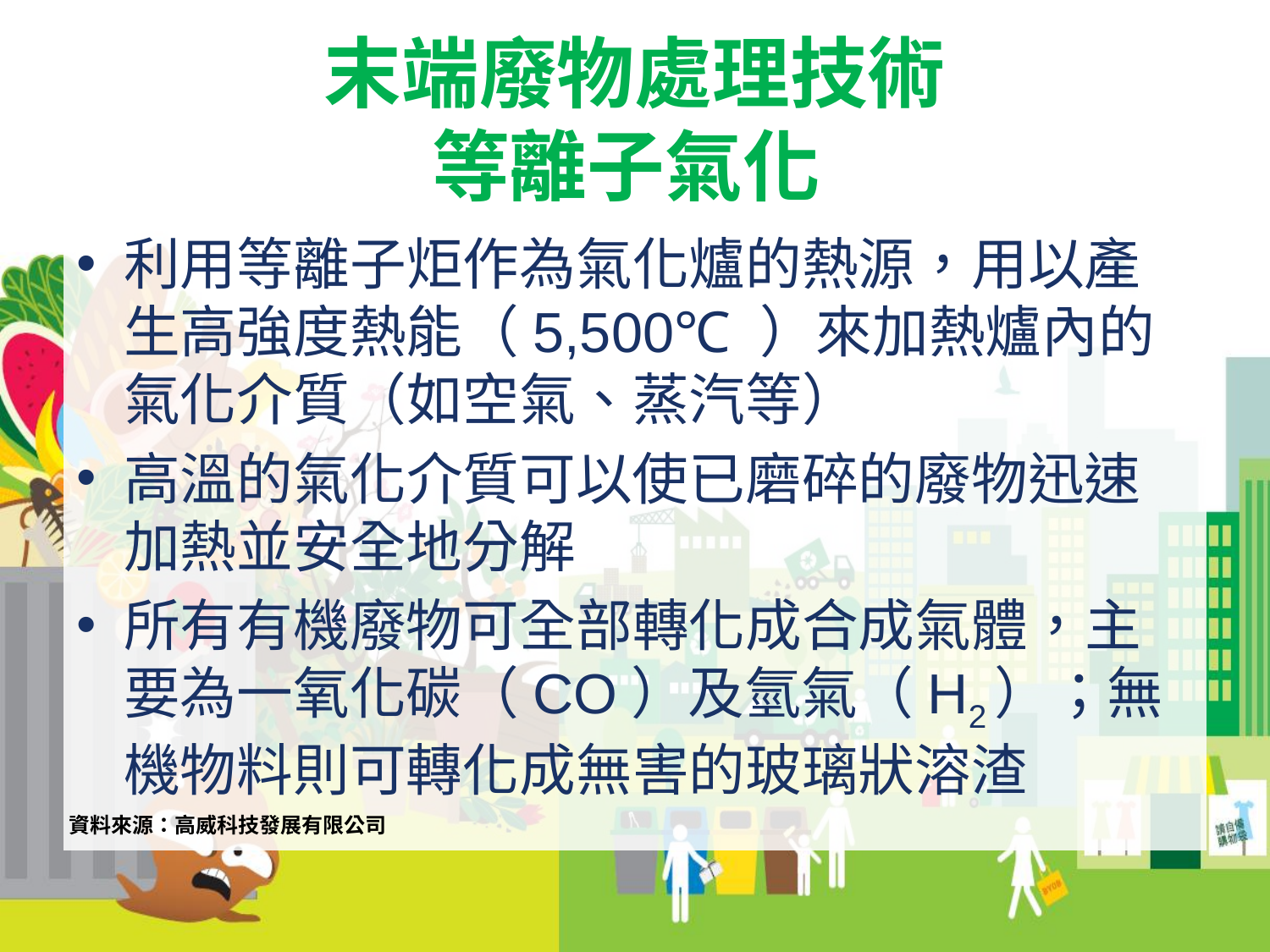

# 末端廢物處理技術 等離子氣化
利用等離子炬作為氣化爐的熱源，用以產生高強度熱能（5,500℃ ）來加熱爐內的氣化介質（如空氣、蒸汽等）
高溫的氣化介質可以使已磨碎的廢物迅速加熱並安全地分解
所有有機廢物可全部轉化成合成氣體，主要為一氧化碳（CO）及氫氣（H2）；無機物料則可轉化成無害的玻璃狀溶渣
資料來源：高威科技發展有限公司